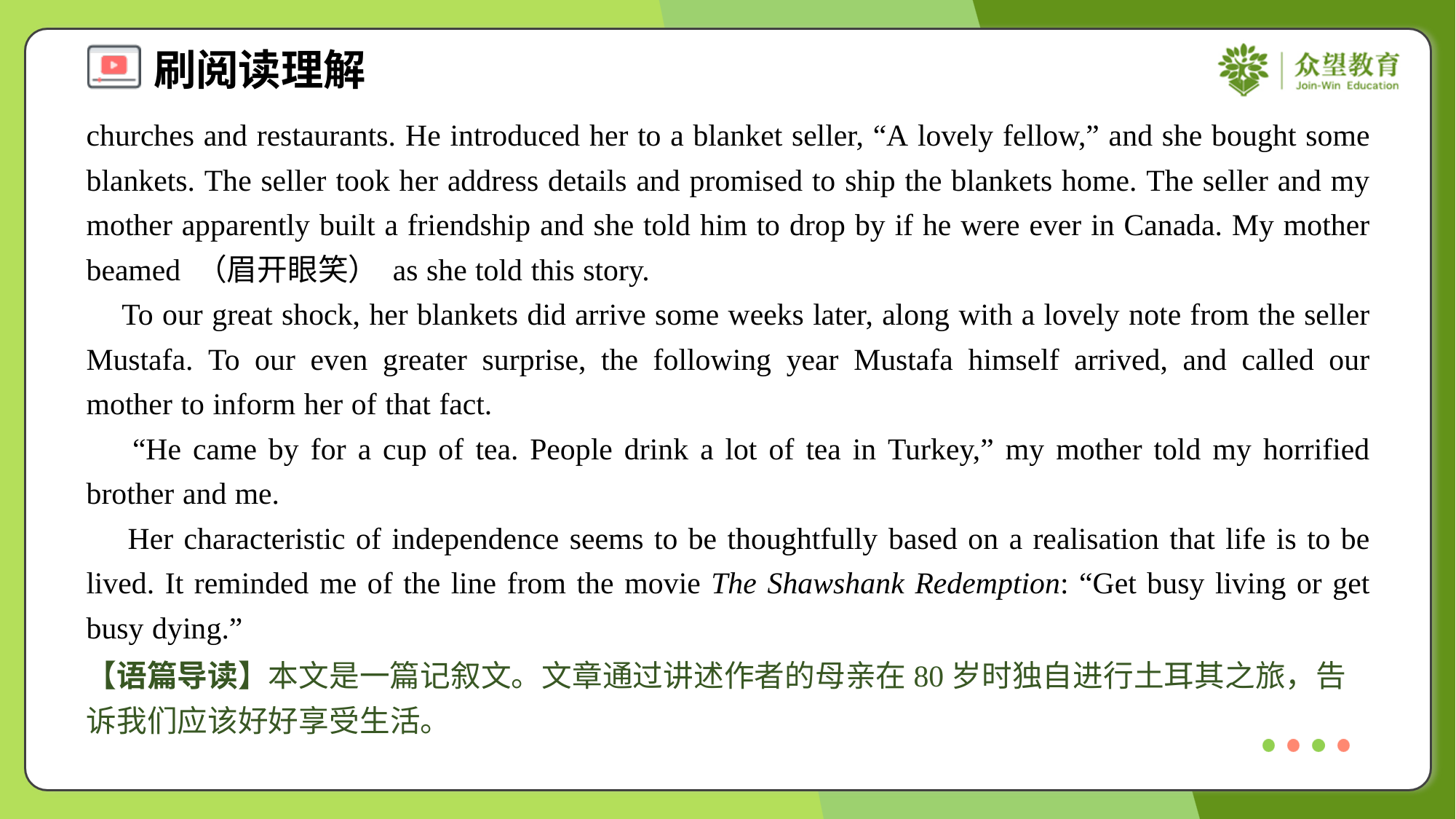

churches and restaurants. He introduced her to a blanket seller, “A lovely fellow,” and she bought some blankets. The seller took her address details and promised to ship the blankets home. The seller and my mother apparently built a friendship and she told him to drop by if he were ever in Canada. My mother beamed （眉开眼笑） as she told this story.
    To our great shock, her blankets did arrive some weeks later, along with a lovely note from the seller Mustafa. To our even greater surprise, the following year Mustafa himself arrived, and called our mother to inform her of that fact.
    “He came by for a cup of tea. People drink a lot of tea in Turkey,” my mother told my horrified brother and me.
    Her characteristic of independence seems to be thoughtfully based on a realisation that life is to be lived. It reminded me of the line from the movie The Shawshank Redemption: “Get busy living or get busy dying.”
【语篇导读】本文是一篇记叙文。文章通过讲述作者的母亲在80岁时独自进行土耳其之旅，告诉我们应该好好享受生活。